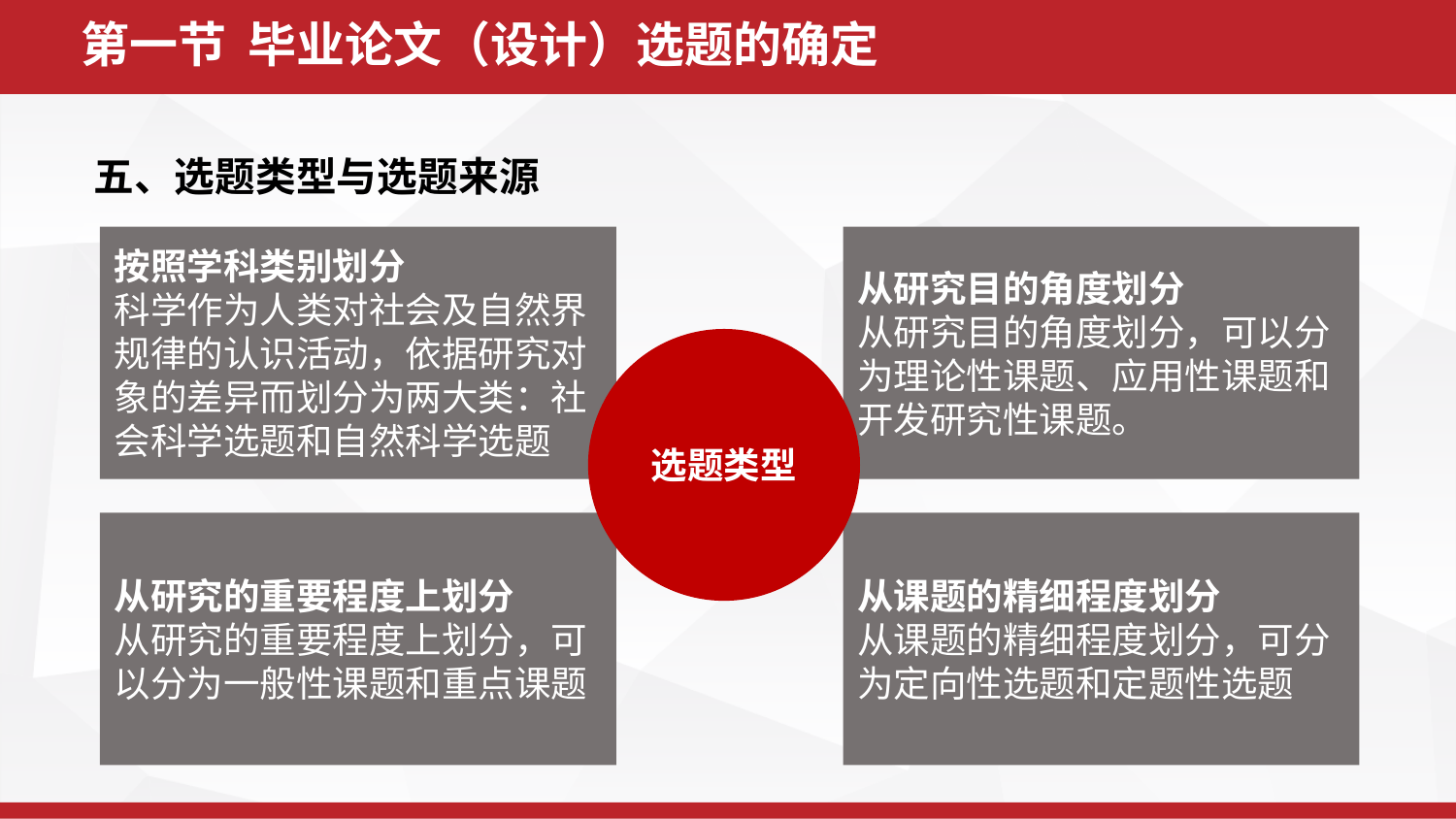

第一节  毕业论文（设计）选题的确定
五、选题类型与选题来源
按照学科类别划分
科学作为人类对社会及自然界规律的认识活动，依据研究对象的差异而划分为两大类：社会科学选题和自然科学选题
从研究目的角度划分
从研究目的角度划分，可以分为理论性课题、应用性课题和开发研究性课题。
选题类型
从研究的重要程度上划分
从研究的重要程度上划分，可以分为一般性课题和重点课题
从课题的精细程度划分
从课题的精细程度划分，可分为定向性选题和定题性选题